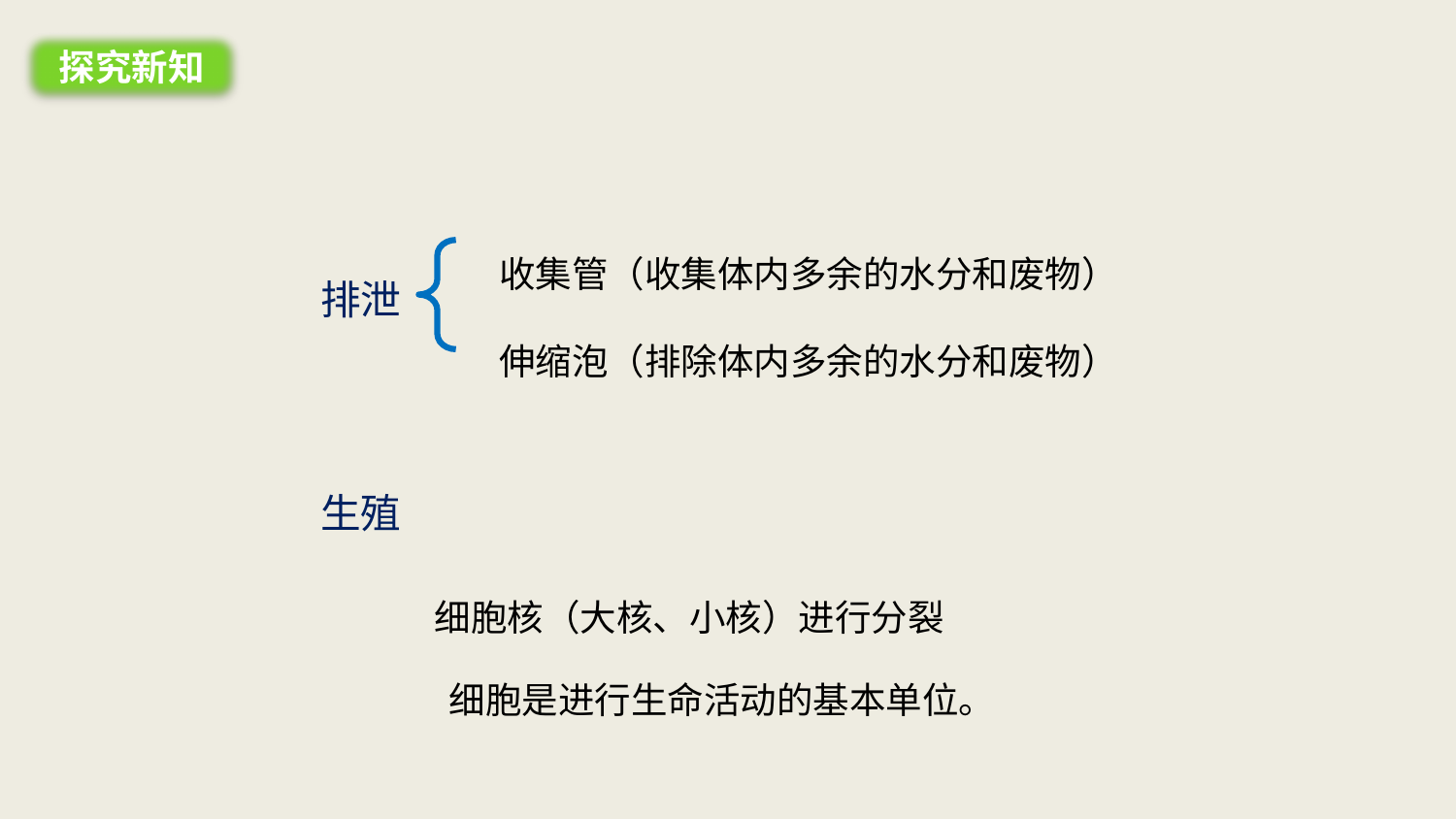

探究新知
收集管（收集体内多余的水分和废物）
伸缩泡（排除体内多余的水分和废物）

排泄
生殖
细胞核（大核、小核）进行分裂
细胞是进行生命活动的基本单位。